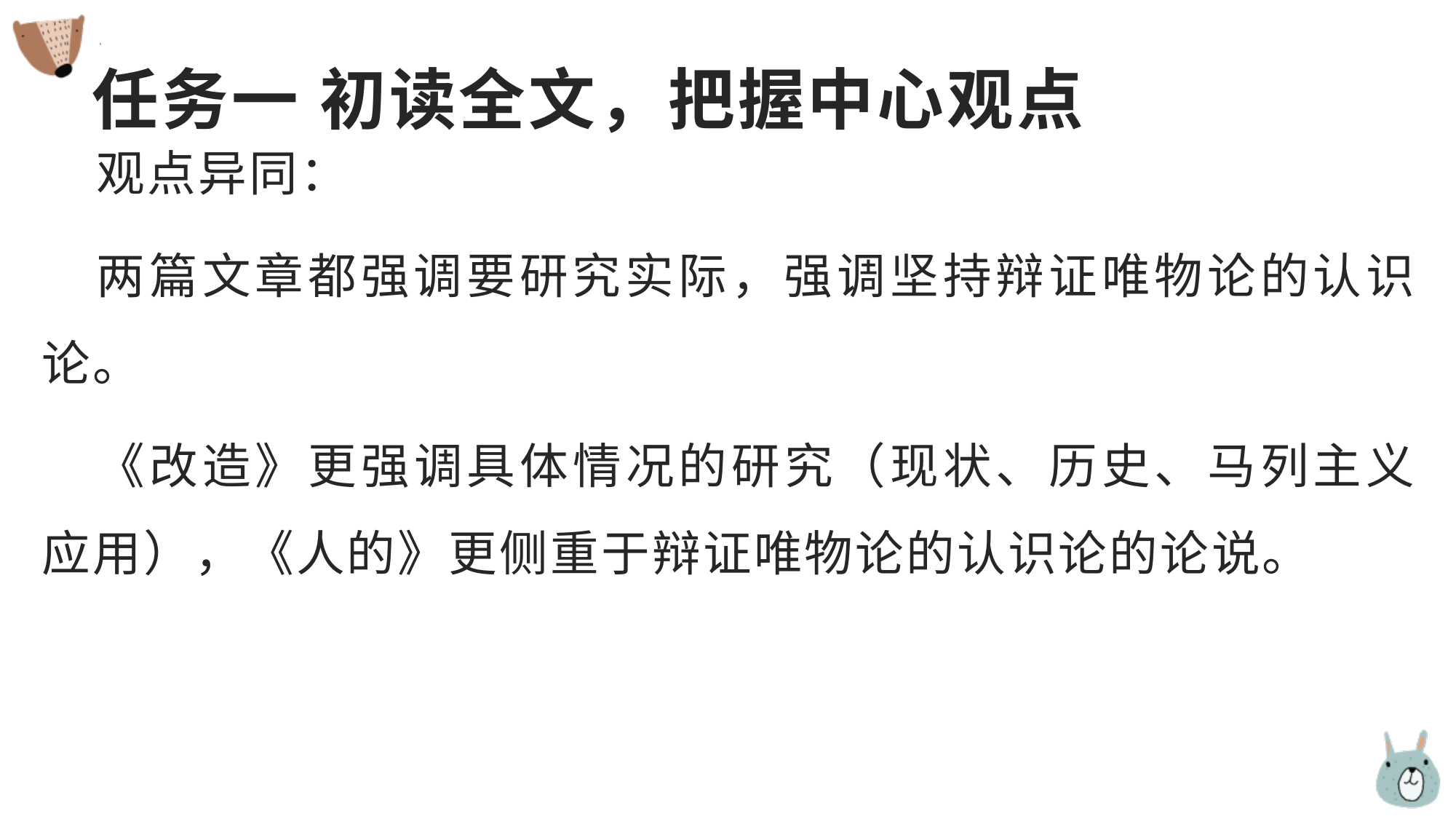

# 任务一 初读全文，把握中心观点
观点异同：
两篇文章都强调要研究实际，强调坚持辩证唯物论的认识论。
《改造》更强调具体情况的研究（现状、历史、马列主义应用），《人的》更侧重于辩证唯物论的认识论的论说。